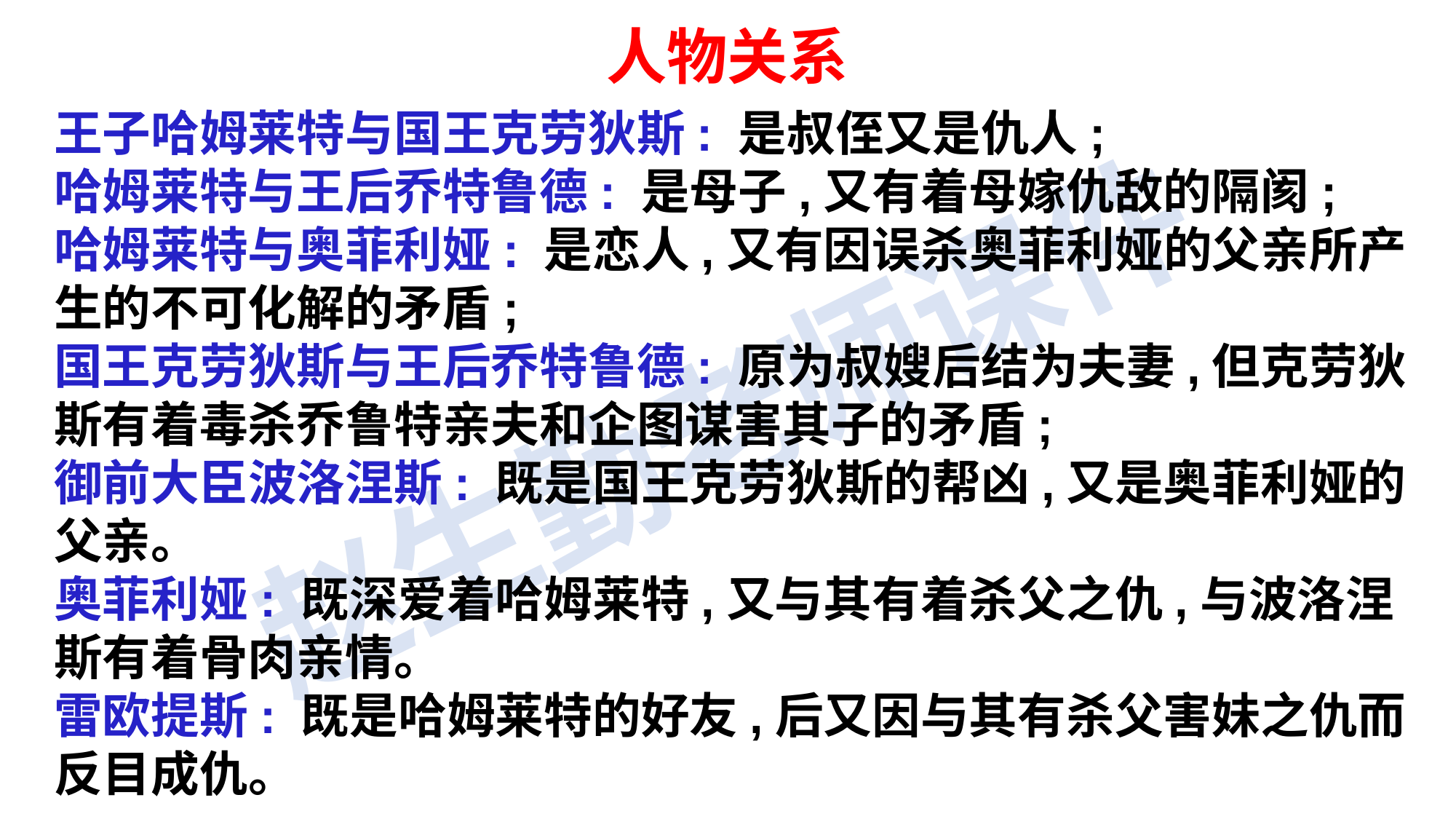

人物关系
王子哈姆莱特与国王克劳狄斯: 是叔侄又是仇人;
哈姆莱特与王后乔特鲁德: 是母子,又有着母嫁仇敌的隔阂;
哈姆莱特与奥菲利娅: 是恋人,又有因误杀奥菲利娅的父亲所产生的不可化解的矛盾;
国王克劳狄斯与王后乔特鲁德: 原为叔嫂后结为夫妻,但克劳狄斯有着毒杀乔鲁特亲夫和企图谋害其子的矛盾;
御前大臣波洛涅斯: 既是国王克劳狄斯的帮凶,又是奥菲利娅的父亲。
奥菲利娅: 既深爱着哈姆莱特,又与其有着杀父之仇,与波洛涅斯有着骨肉亲情。
雷欧提斯: 既是哈姆莱特的好友,后又因与其有杀父害妹之仇而反目成仇。